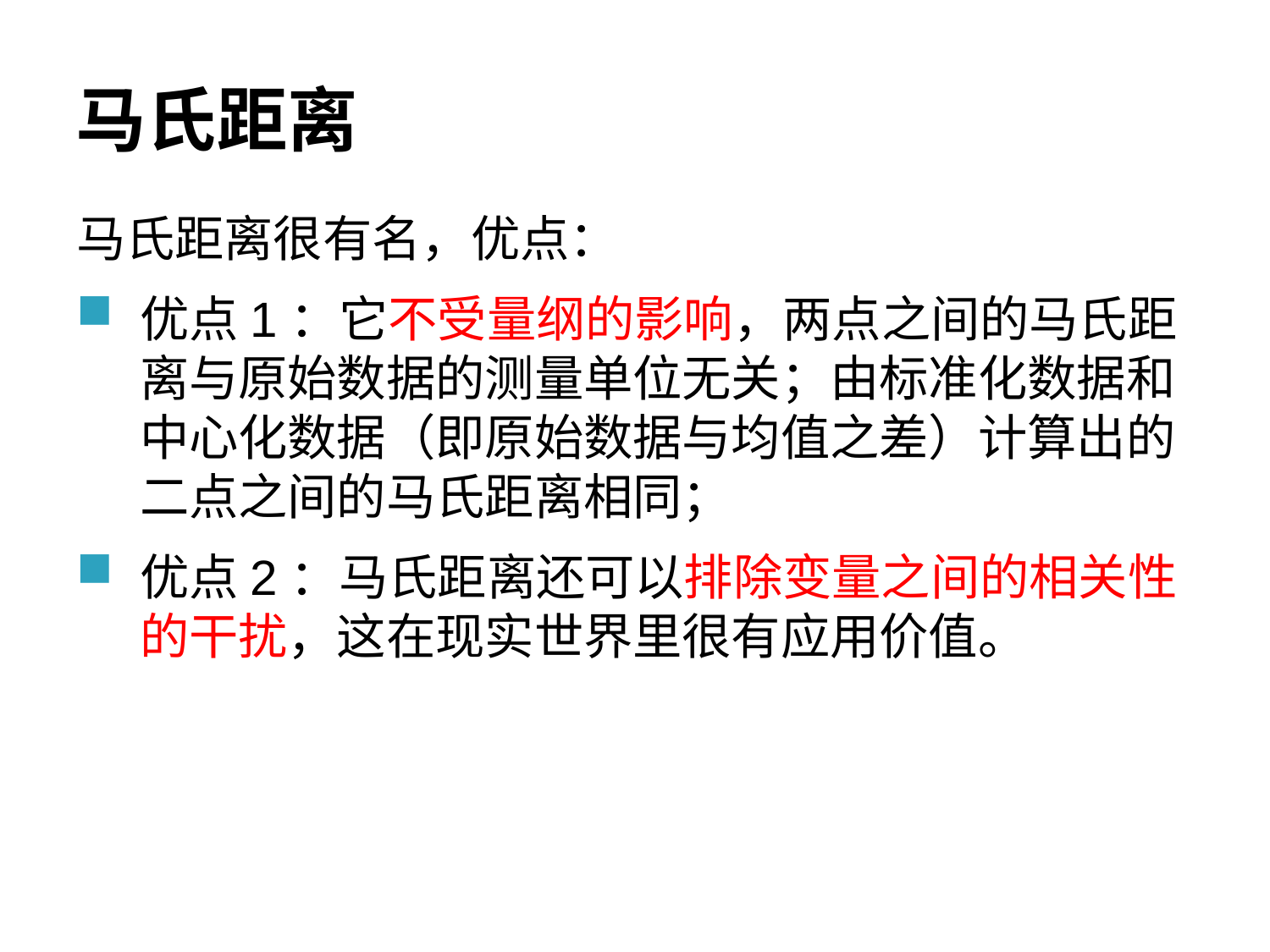

# 马氏距离
马氏距离很有名，优点：
优点1：它不受量纲的影响，两点之间的马氏距离与原始数据的测量单位无关；由标准化数据和中心化数据（即原始数据与均值之差）计算出的二点之间的马氏距离相同；
优点2：马氏距离还可以排除变量之间的相关性的干扰，这在现实世界里很有应用价值。